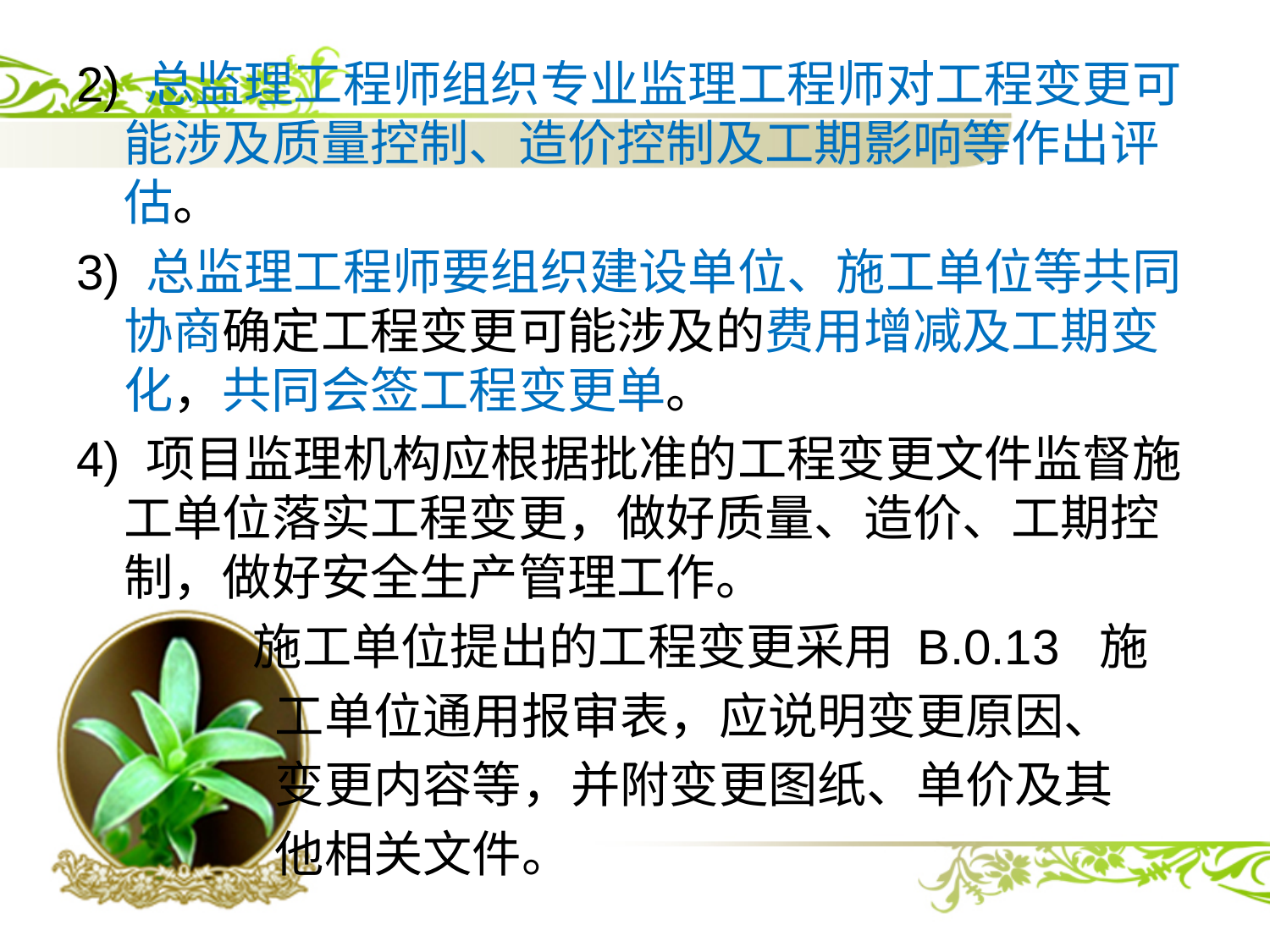

2) 总监理工程师组织专业监理工程师对工程变更可能涉及质量控制、造价控制及工期影响等作出评估。
3) 总监理工程师要组织建设单位、施工单位等共同协商确定工程变更可能涉及的费用增减及工期变化，共同会签工程变更单。
4) 项目监理机构应根据批准的工程变更文件监督施工单位落实工程变更，做好质量、造价、工期控制，做好安全生产管理工作。
               施工单位提出的工程变更采用 B.0.13  施
                 工单位通用报审表，应说明变更原因、
                 变更内容等，并附变更图纸、单价及其
                 他相关文件。